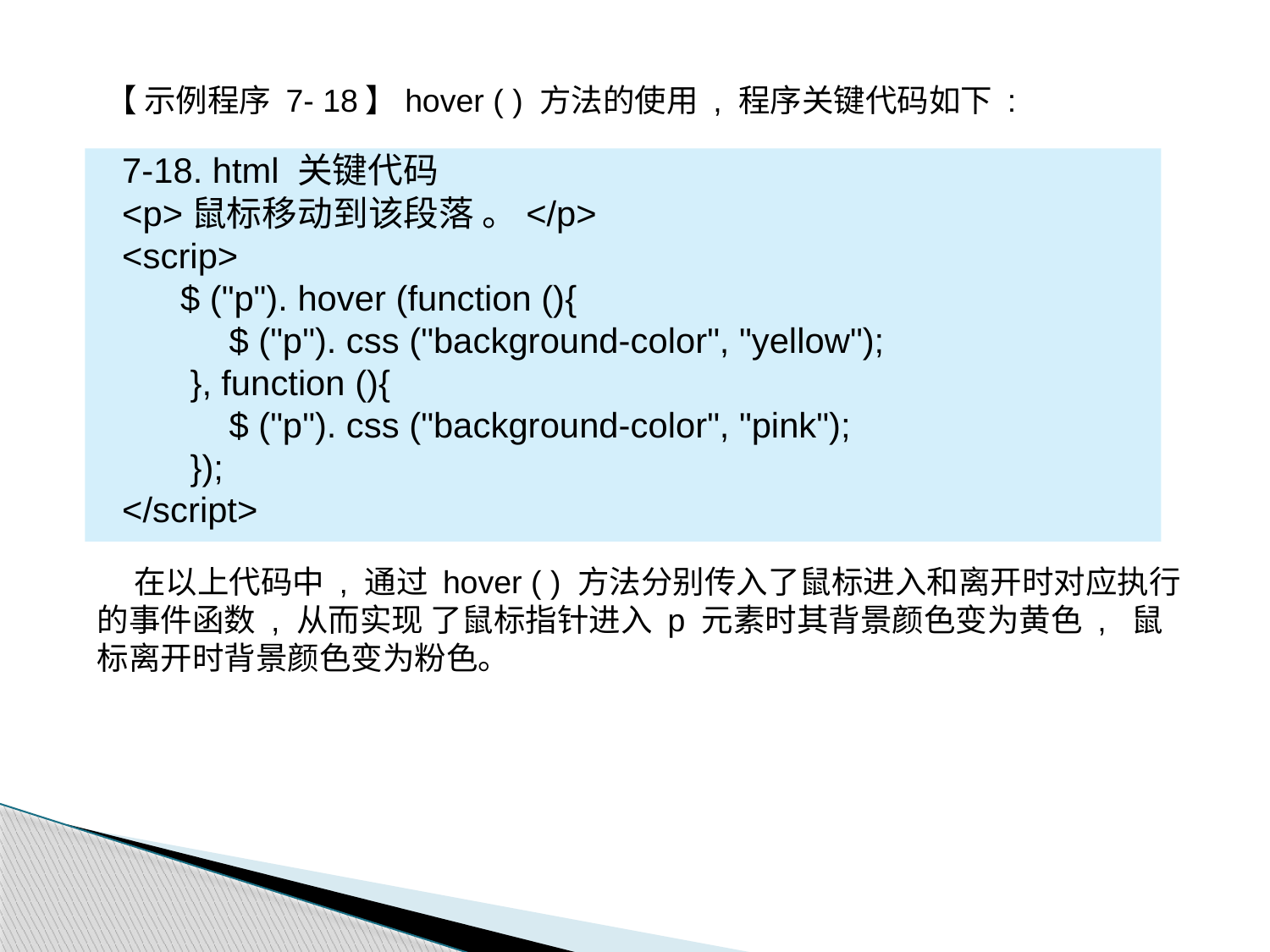

【 示例程序 7- 18】hover ( ) 方法的使用 , 程序关键代码如下 :
7-18. html 关键代码
<p>鼠标移动到该段落 。</p>
<scrip>
      $ ("p"). hover (function (){
           $ ("p"). css ("background-color", "yellow");
       }, function (){
           $ ("p"). css ("background-color", "pink");
       });
</script>
    在以上代码中 , 通过 hover ( ) 方法分别传入了鼠标进入和离开时对应执行的事件函数 , 从而实现 了鼠标指针进入 p 元素时其背景颜色变为黄色 ,  鼠标离开时背景颜色变为粉色。